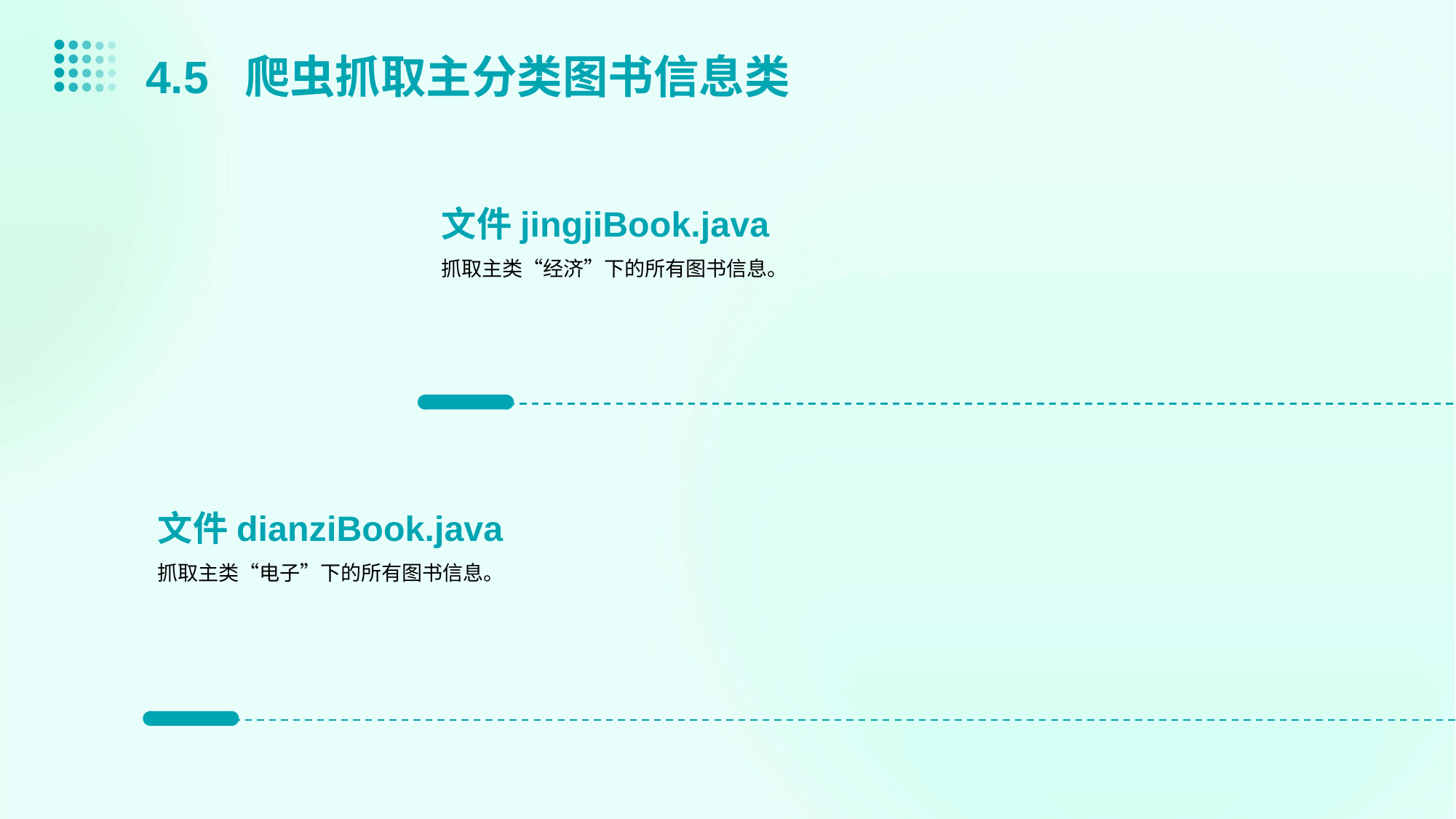

4.5  爬虫抓取主分类图书信息类

文件jingjiBook.java
抓取主类“经济”下的所有图书信息。

文件dianziBook.java
抓取主类“电子”下的所有图书信息。